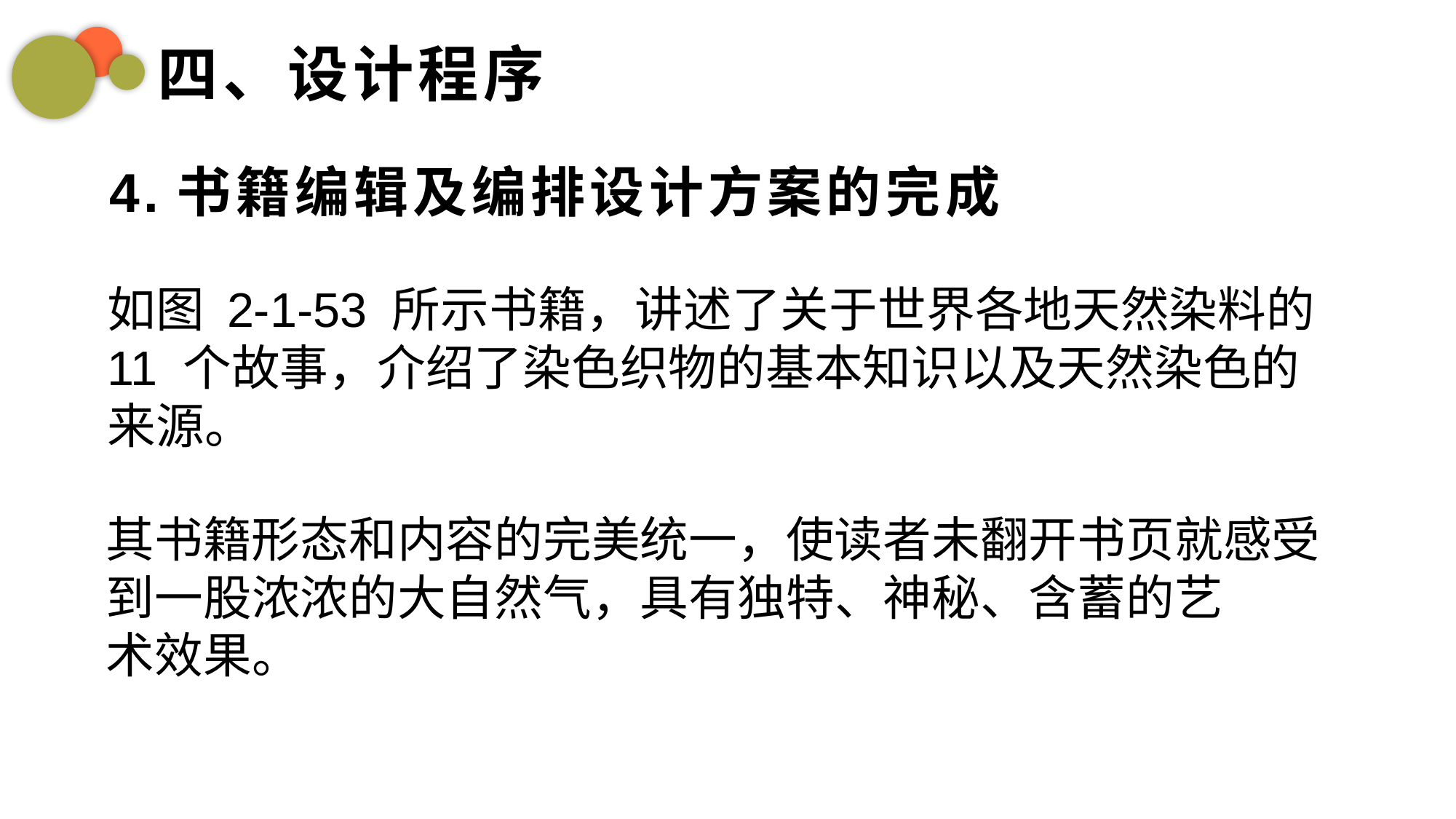

四、设计程序
4.书籍编辑及编排设计方案的完成
如图 2-1-53 所示书籍，讲述了关于世界各地天然染料的 11 个故事，介绍了染色织物的基本知识以及天然染色的来源。
其书籍形态和内容的完美统一，使读者未翻开书页就感受到一股浓浓的大自然气，具有独特、神秘、含蓄的艺
术效果。